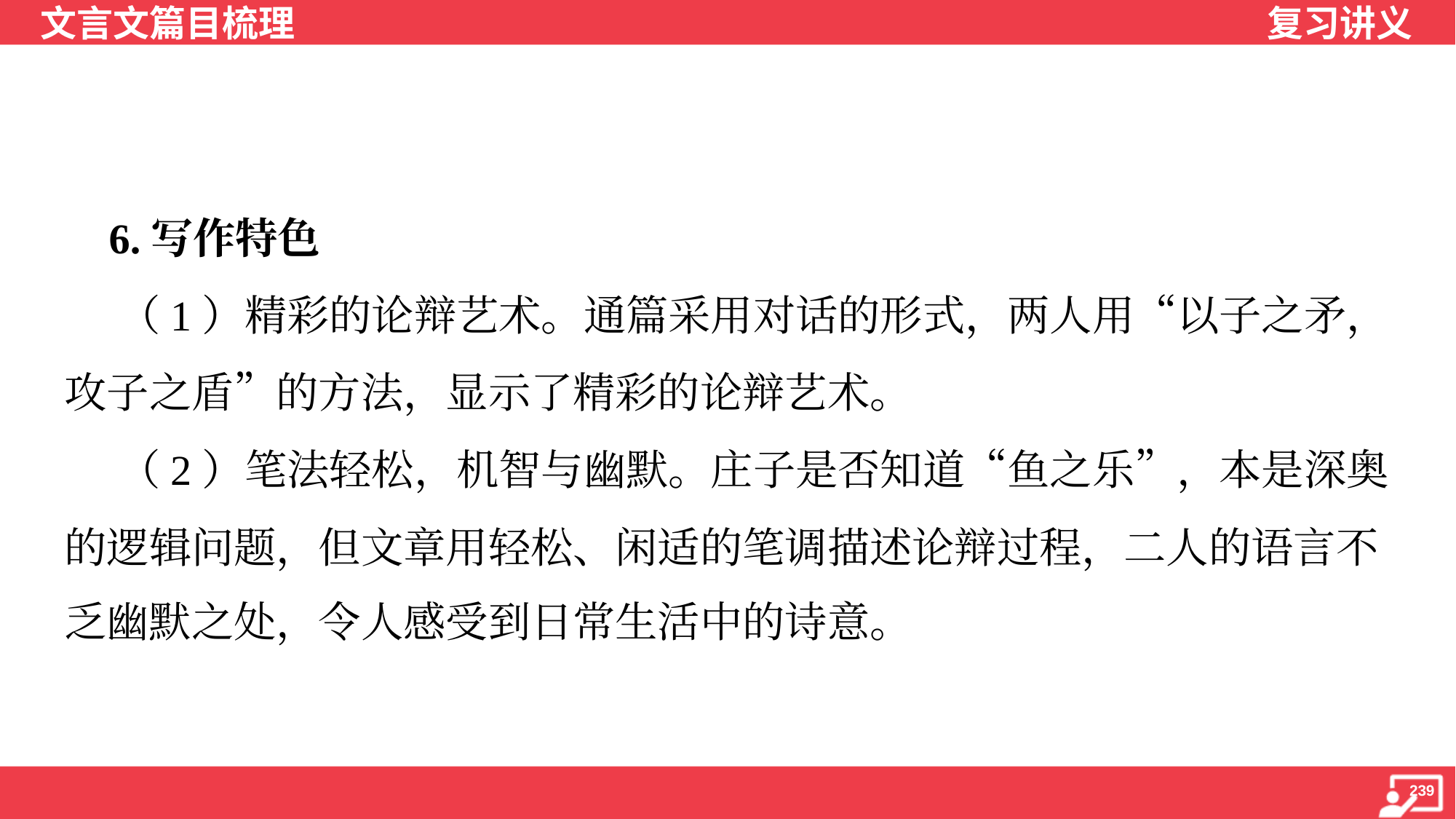

6.写作特色
    （1）精彩的论辩艺术。通篇采用对话的形式，两人用“以子之矛，
攻子之盾”的方法，显示了精彩的论辩艺术。
    （2）笔法轻松，机智与幽默。庄子是否知道“鱼之乐”，本是深奥
的逻辑问题，但文章用轻松、闲适的笔调描述论辩过程，二人的语言不
乏幽默之处，令人感受到日常生活中的诗意。